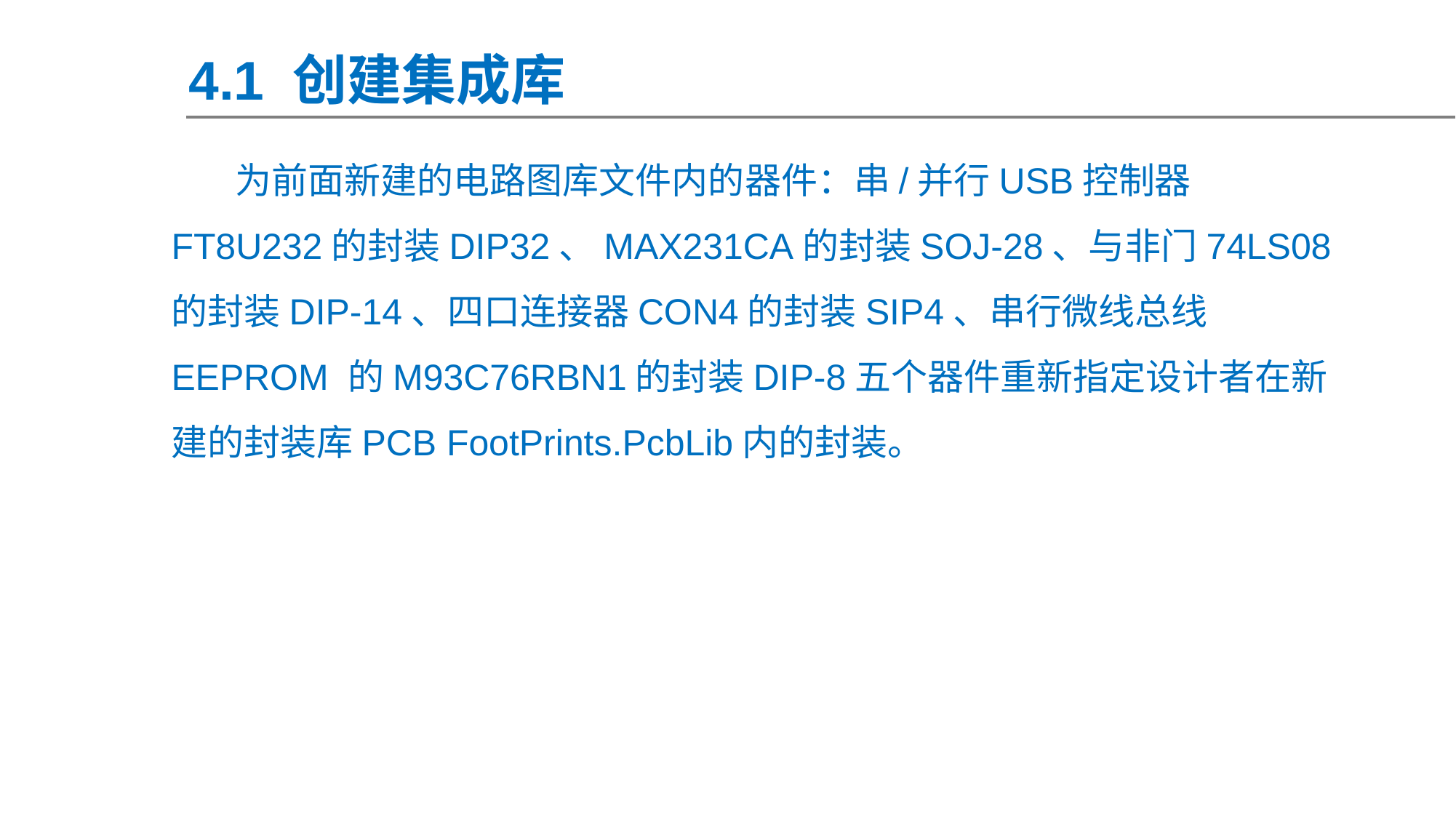

4.1 创建集成库
为前面新建的电路图库文件内的器件：串/并行USB控制器FT8U232的封装DIP32、MAX231CA的封装SOJ-28、与非门74LS08的封装DIP-14、四口连接器CON4的封装SIP4、串行微线总线EEPROM 的M93C76RBN1的封装DIP-8五个器件重新指定设计者在新建的封装库PCB FootPrints.PcbLib内的封装。